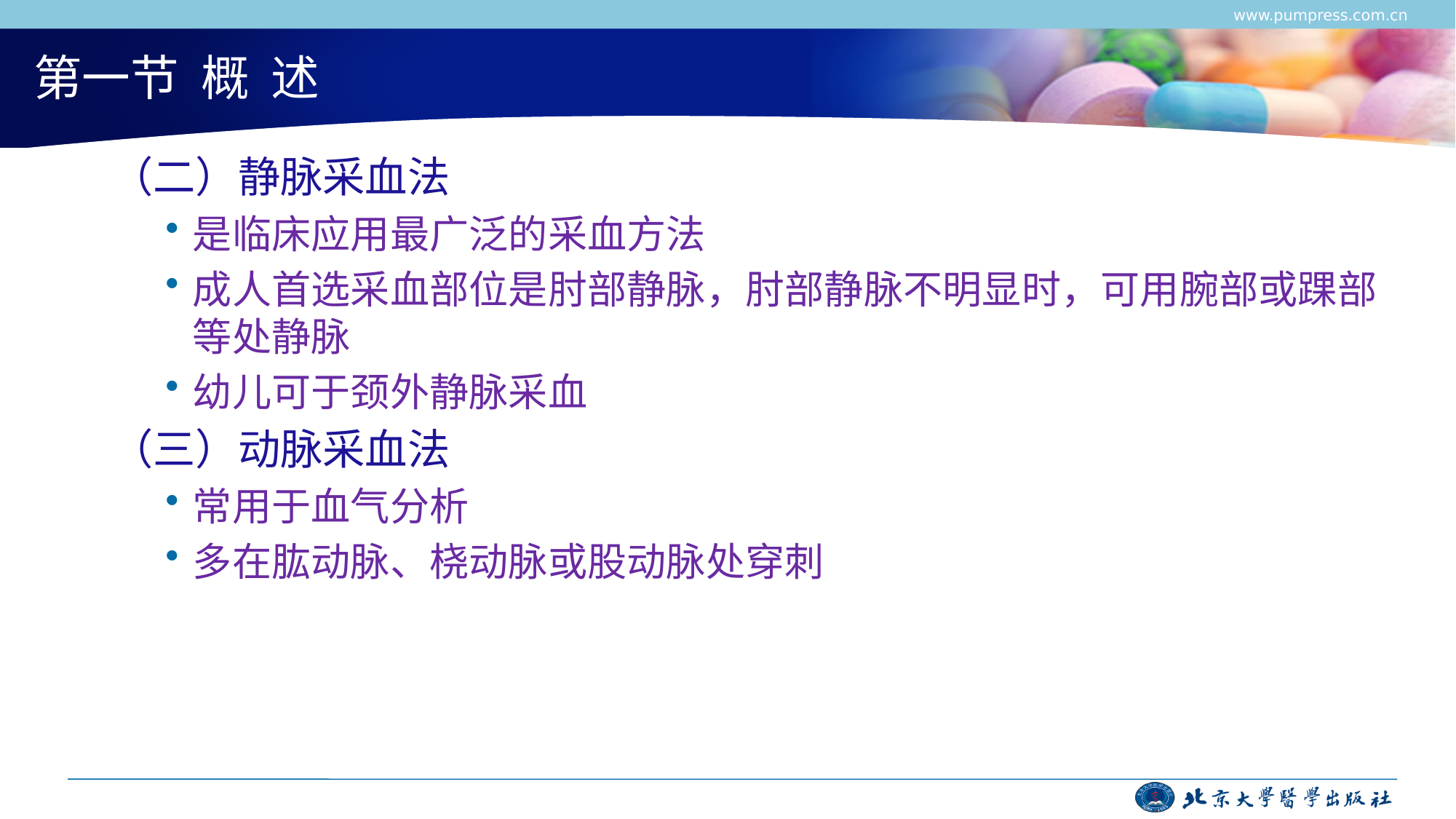

www.pumpress.com.cn
# 第一节  概  述
（二）静脉采血法
是临床应用最广泛的采血方法
成人首选采血部位是肘部静脉，肘部静脉不明显时，可用腕部或踝部等处静脉
幼儿可于颈外静脉采血
（三）动脉采血法
常用于血气分析
多在肱动脉、桡动脉或股动脉处穿刺